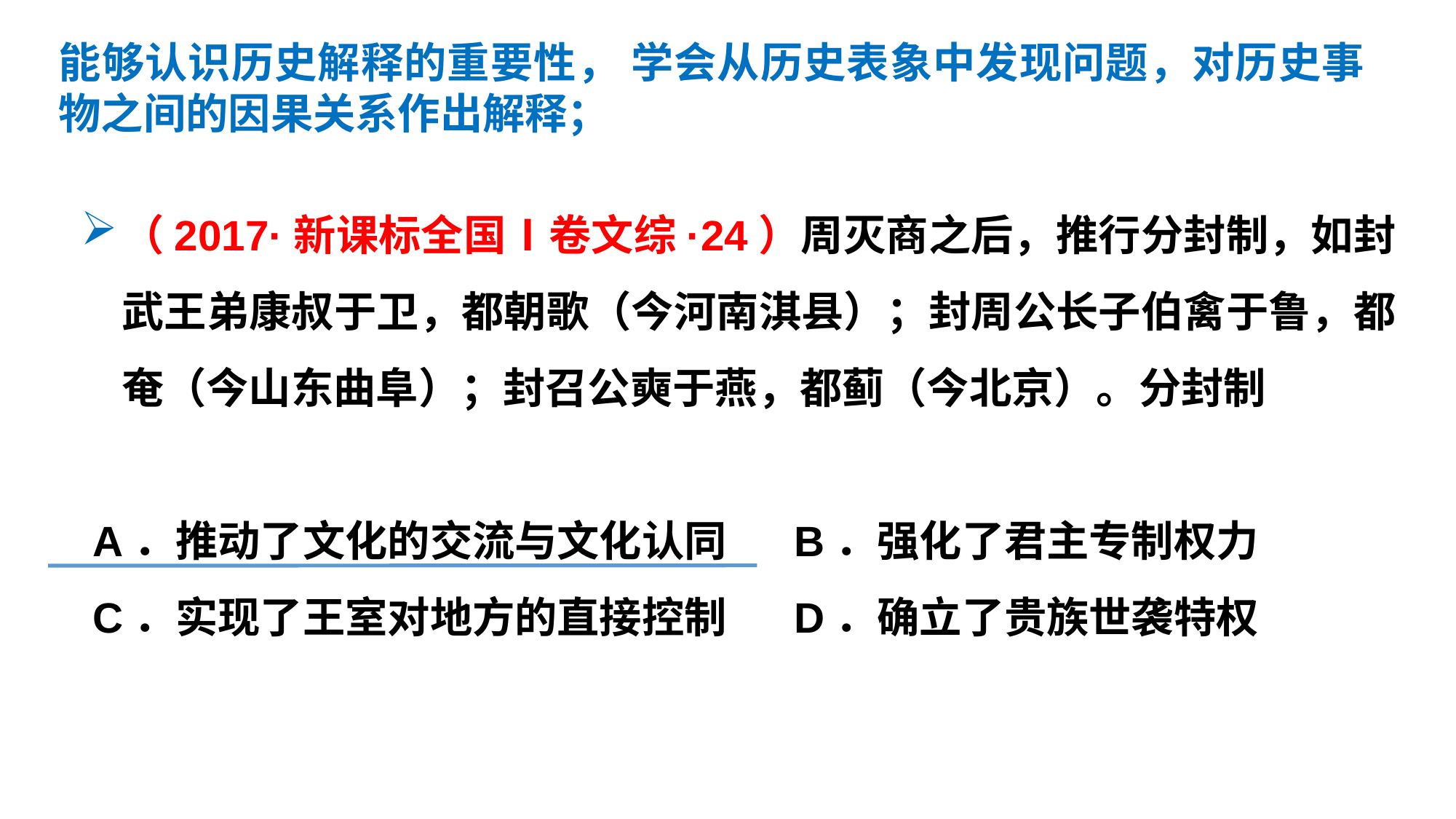

能够认识历史解释的重要性， 学会从历史表象中发现问题，对历史事物之间的因果关系作出解释；
（2017·新课标全国Ⅰ卷文综·24）周灭商之后，推行分封制，如封武王弟康叔于卫，都朝歌（今河南淇县）；封周公长子伯禽于鲁，都奄（今山东曲阜）；封召公奭于燕，都蓟（今北京）。分封制

 A．推动了文化的交流与文化认同	     B．强化了君主专制权力
 C．实现了王室对地方的直接控制	     D．确立了贵族世袭特权